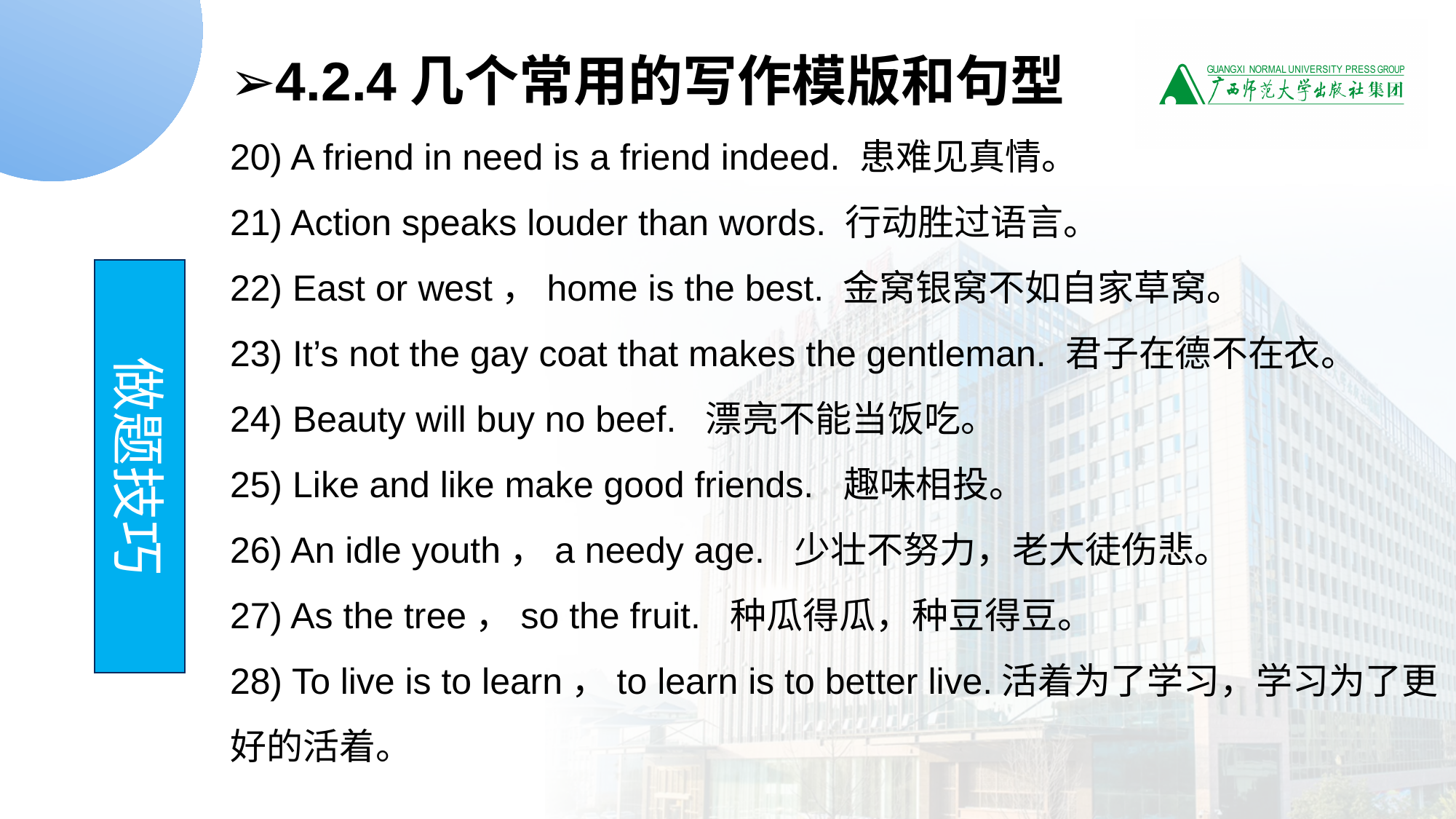

➢4.2.4几个常用的写作模版和句型
20) A friend in need is a friend indeed. 患难见真情。
21) Action speaks louder than words. 行动胜过语言。
22) East or west，home is the best. 金窝银窝不如自家草窝。
23) It’s not the gay coat that makes the gentleman. 君子在德不在衣。
24) Beauty will buy no beef.  漂亮不能当饭吃。
25) Like and like make good friends.  趣味相投。
26) An idle youth，a needy age.  少壮不努力，老大徒伤悲。
27) As the tree，so the fruit.  种瓜得瓜，种豆得豆。
28) To live is to learn，to learn is to better live.活着为了学习，学习为了更好的活着。
做题技巧